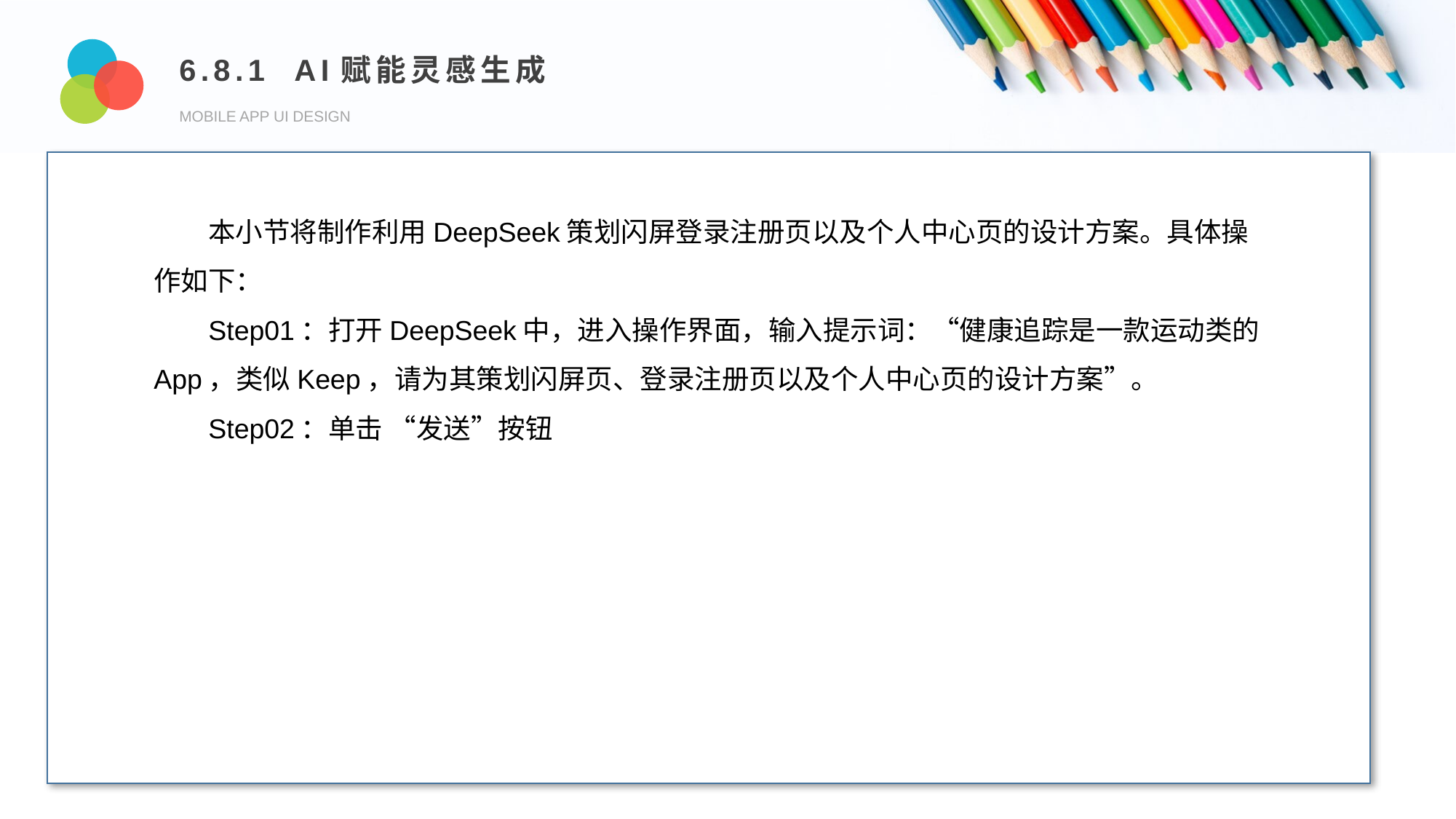

6.8.1  AI赋能灵感生成
MOBILE APP UI DESIGN
Design and Production
本小节将制作利用DeepSeek策划闪屏登录注册页以及个人中心页的设计方案。具体操作如下：
Step01：打开DeepSeek中，进入操作界面，输入提示词：“健康追踪是一款运动类的App，类似Keep，请为其策划闪屏页、登录注册页以及个人中心页的设计方案”。
Step02：单击 “发送”按钮